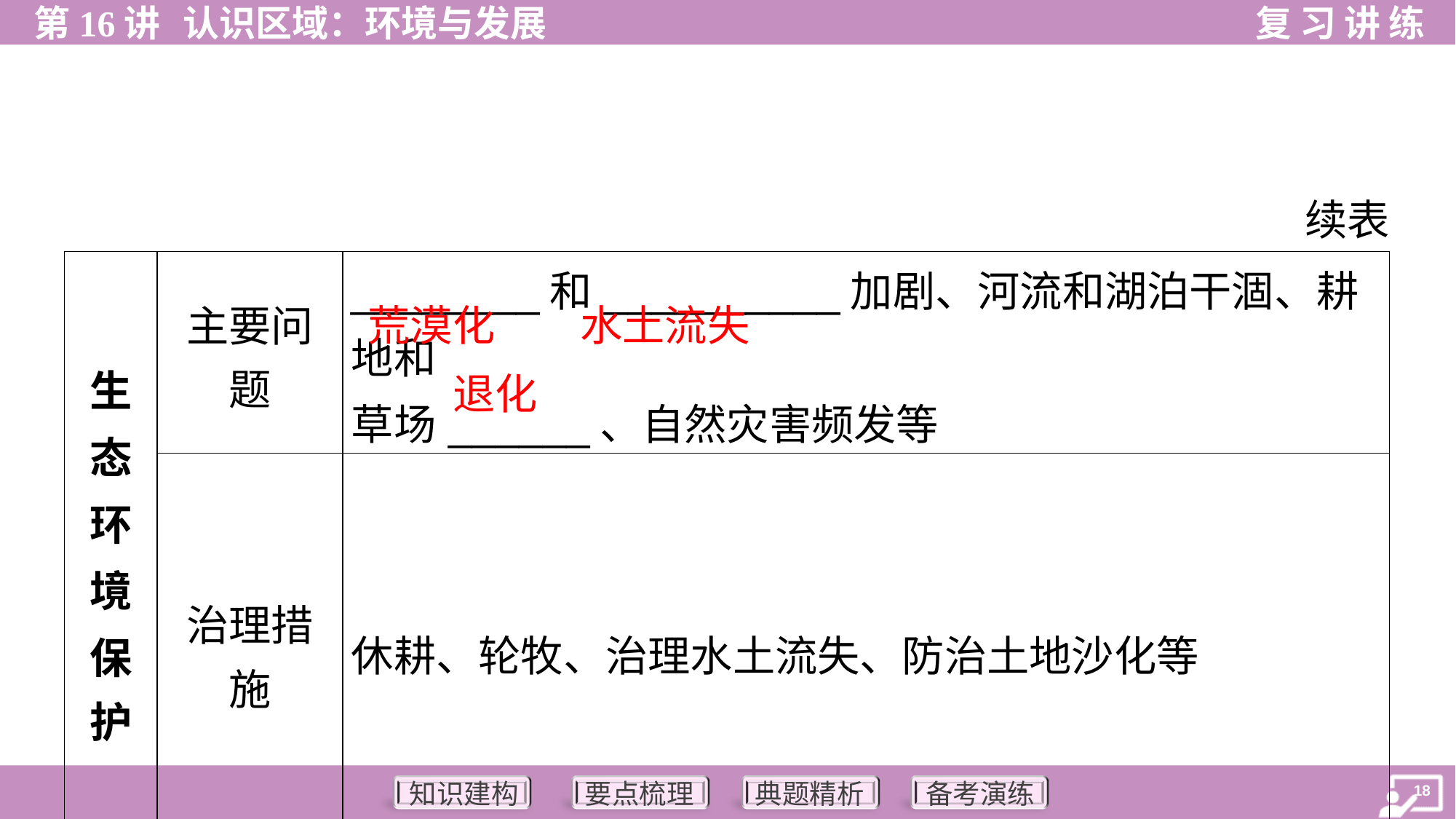

续表
| 生 态 环 境 保 护 | 主要问 题 | \_\_\_\_\_\_\_\_和\_\_\_\_\_\_\_\_\_\_加剧、河流和湖泊干涸、耕地和 草场\_\_\_\_\_\_、自然灾害频发等 |
| --- | --- | --- |
|  | 治理措 施 | 休耕、轮牧、治理水土流失、防治土地沙化等 |
荒漠化
水土流失
退化